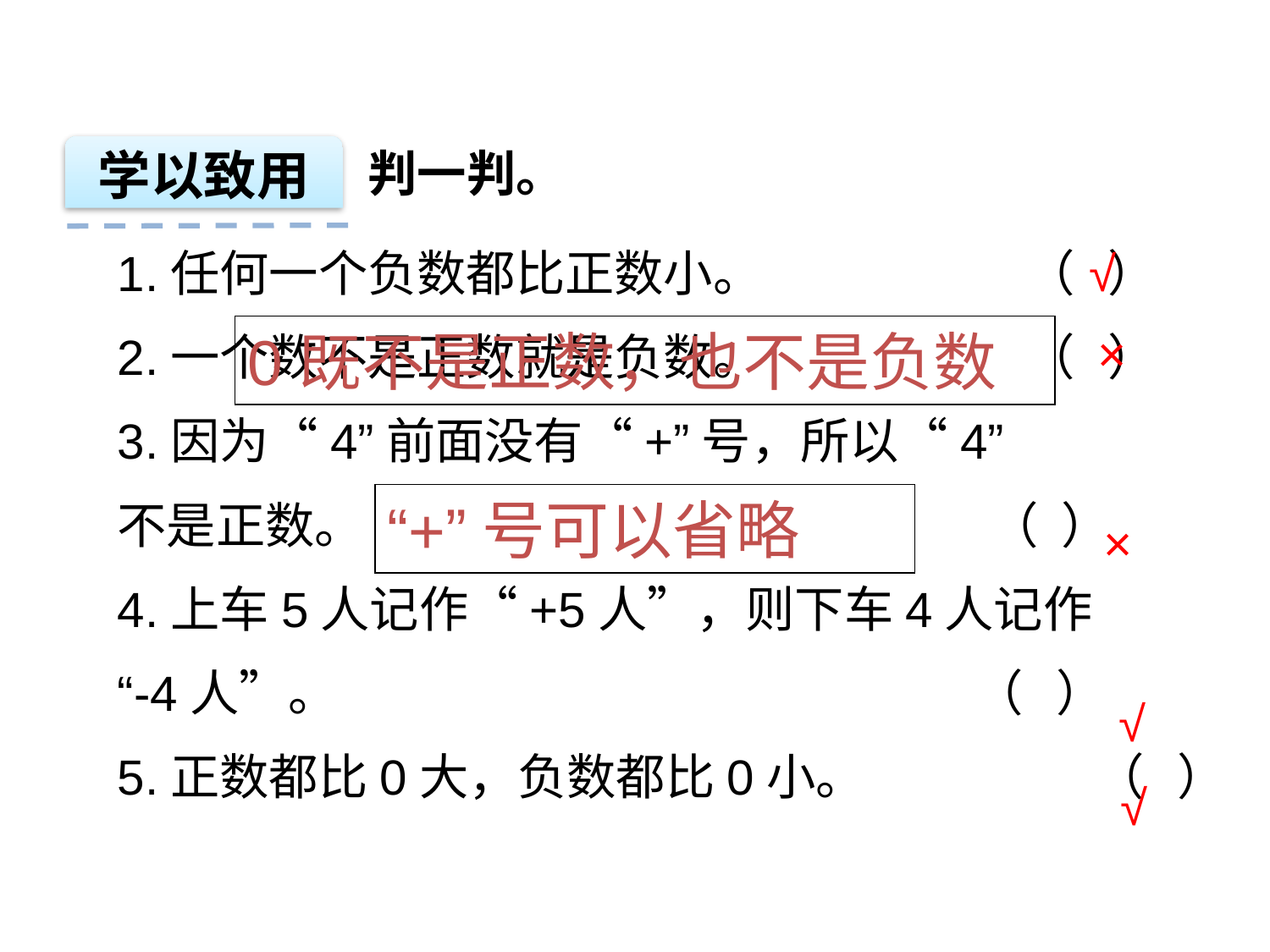

学以致用
判一判。
1.任何一个负数都比正数小。                        （   ）
2.一个数不是正数就是负数。                        （   ）
3.因为“4”前面没有“+”号，所以“4”
不是正数。                                                         （  ）
4.上车5人记作“+5人”，则下车4人记作
“-4人”。                                                          （   ）
5.正数都比0大，负数都比0小。                     （   ）
√
0既不是正数，也不是负数
×
“+”号可以省略
×
√
√